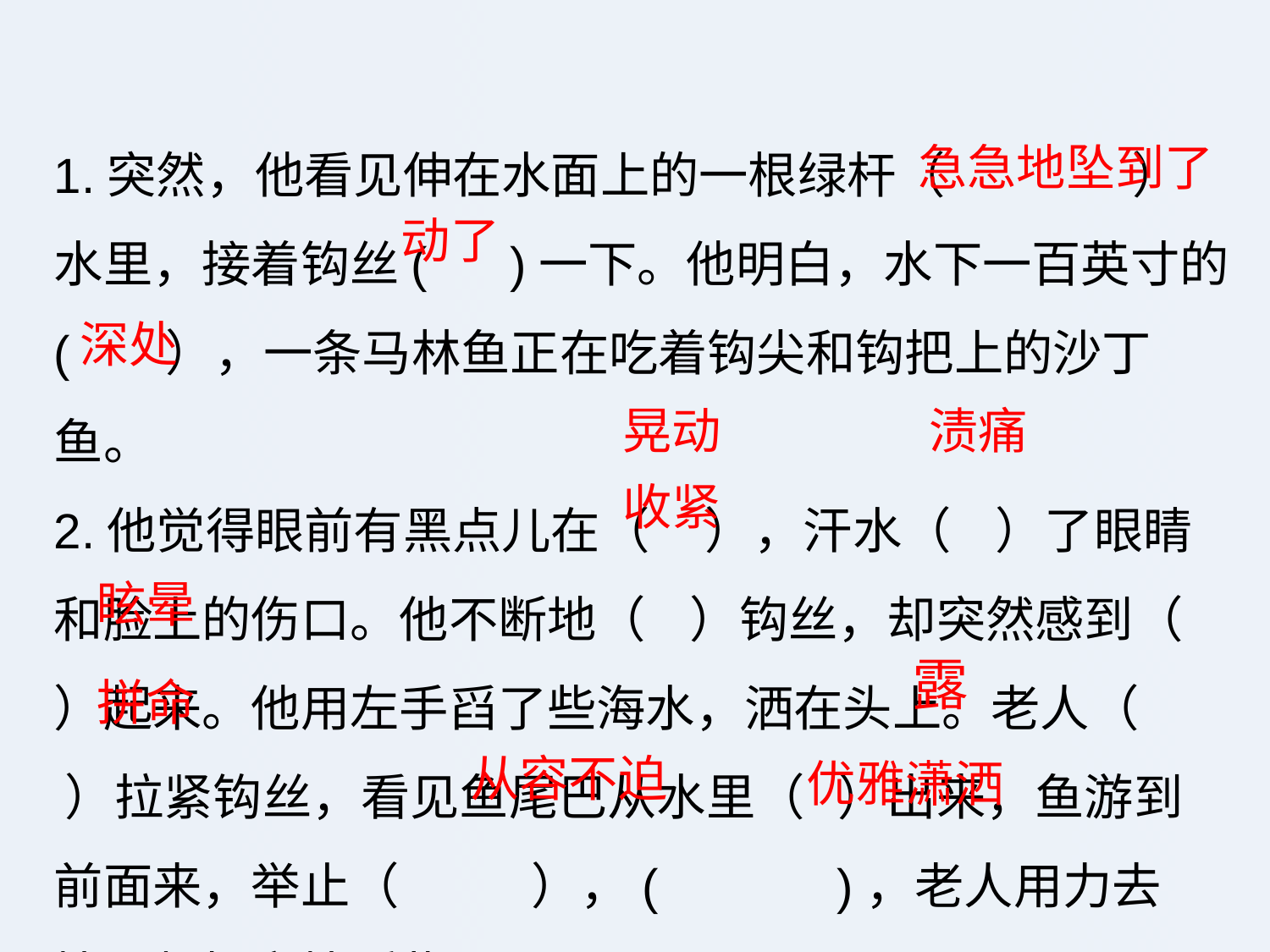

1.突然，他看见伸在水面上的一根绿杆（                 ）水里，接着钩丝(      )一下。他明白，水下一百英寸的(      ），一条马林鱼正在吃着钩尖和钩把上的沙丁鱼。
2.他觉得眼前有黑点儿在（     ），汗水（    ）了眼睛和脸上的伤口。他不断地（    ）钩丝，却突然感到（     ）起来。他用左手舀了些海水，洒在头上。老人（     ）拉紧钩丝，看见鱼尾巴从水里（   ）出来，鱼游到前面来，举止（            ），(             )，老人用力去拽，想把它拽近些。
急急地坠到了
动了
深处
晃动
渍痛
收紧
眩晕
露
拼命
从容不迫
优雅潇洒